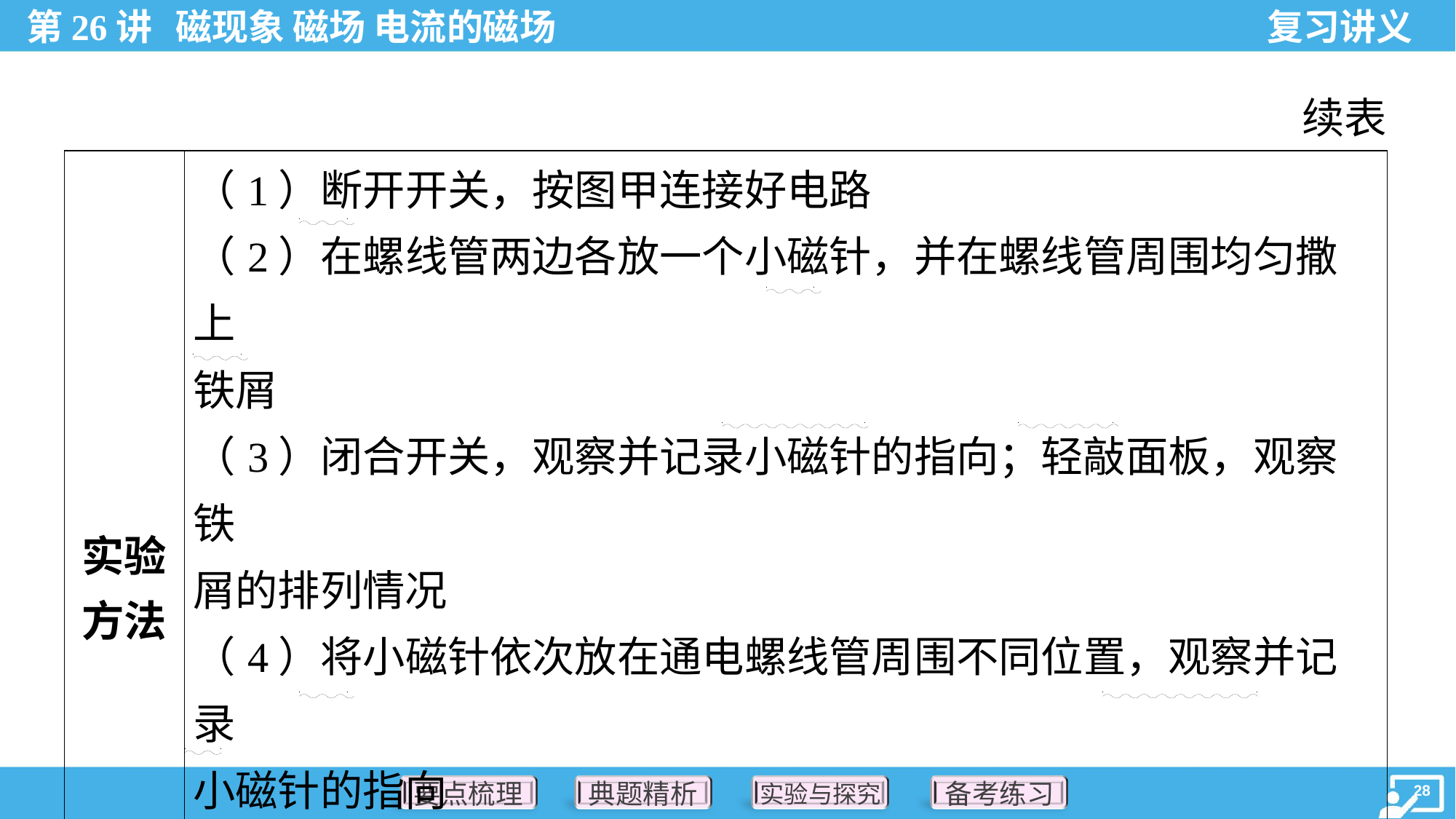

续表
| 实验 方法 | （1）断开开关，按图甲连接好电路 （2）在螺线管两边各放一个小磁针，并在螺线管周围均匀撒上 铁屑 （3）闭合开关，观察并记录小磁针的指向；轻敲面板，观察铁 屑的排列情况 （4）将小磁针依次放在通电螺线管周围不同位置，观察并记录 小磁针的指向 （5）断开开关，在螺线管两边各放一个小磁针，调换电源正负 极，再闭合开关，观察并记录小磁针的指向 |
| --- | --- |
.    .
.    .
.    .
.            .
.        .
.    .
.             .
.   .